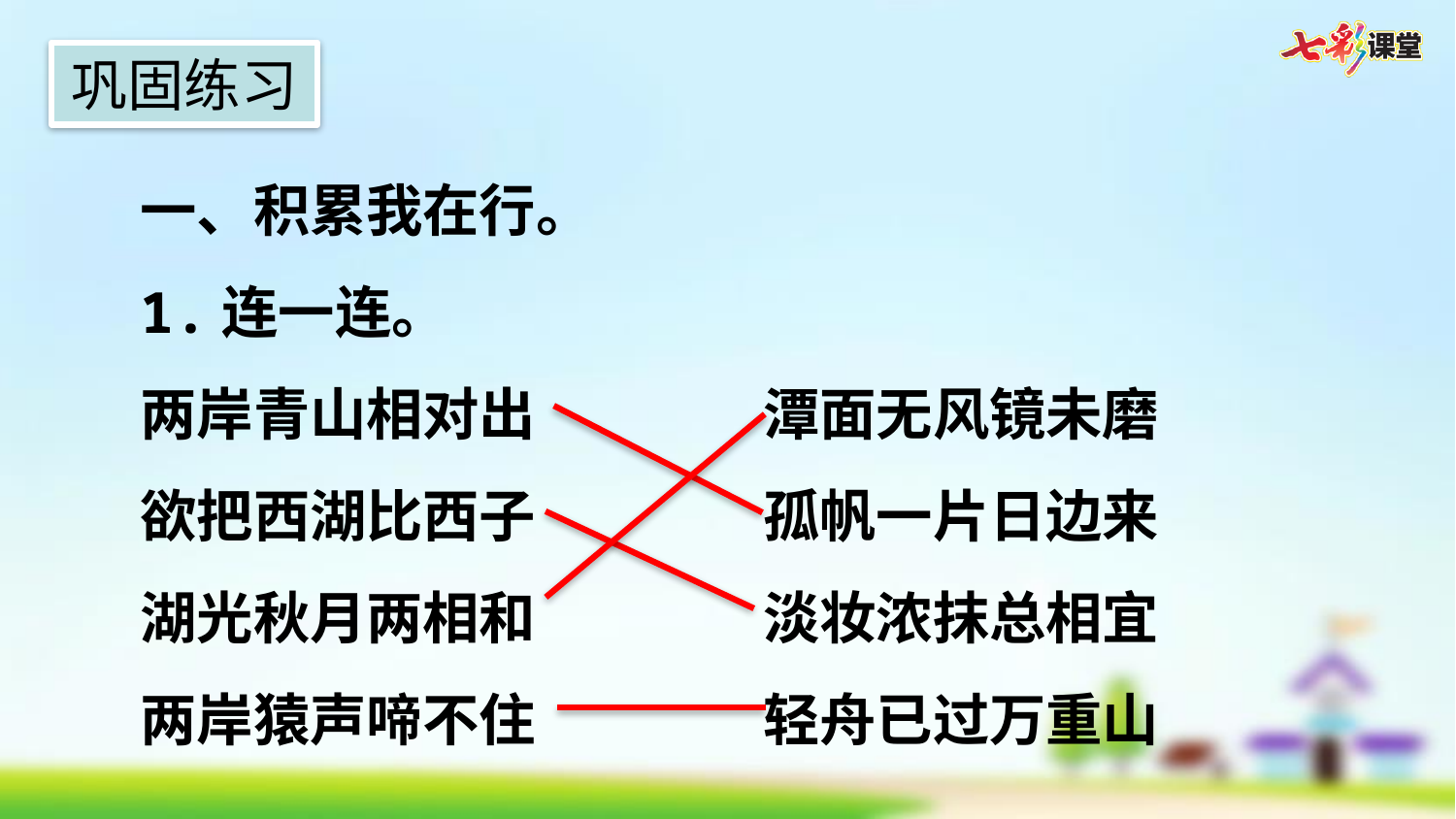

巩固练习
一、积累我在行。
1.连一连。
两岸青山相对出        潭面无风镜未磨
欲把西湖比西子        孤帆一片日边来
湖光秋月两相和        淡妆浓抹总相宜
两岸猿声啼不住        轻舟已过万重山